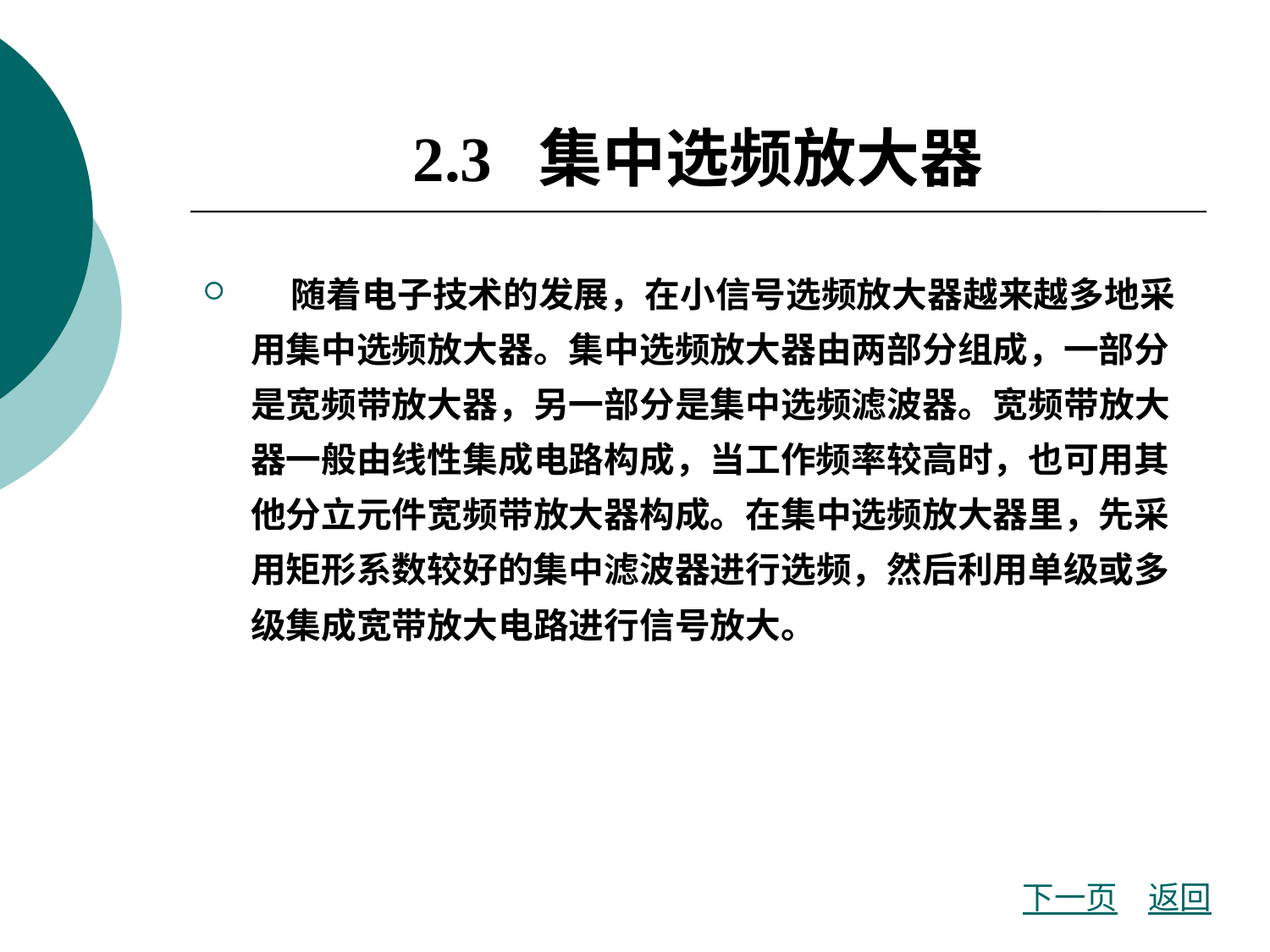

# 2.3  集中选频放大器
    随着电子技术的发展，在小信号选频放大器越来越多地采用集中选频放大器。集中选频放大器由两部分组成，一部分是宽频带放大器，另一部分是集中选频滤波器。宽频带放大器一般由线性集成电路构成，当工作频率较高时，也可用其他分立元件宽频带放大器构成。在集中选频放大器里，先采用矩形系数较好的集中滤波器进行选频，然后利用单级或多级集成宽带放大电路进行信号放大。
下一页
返回